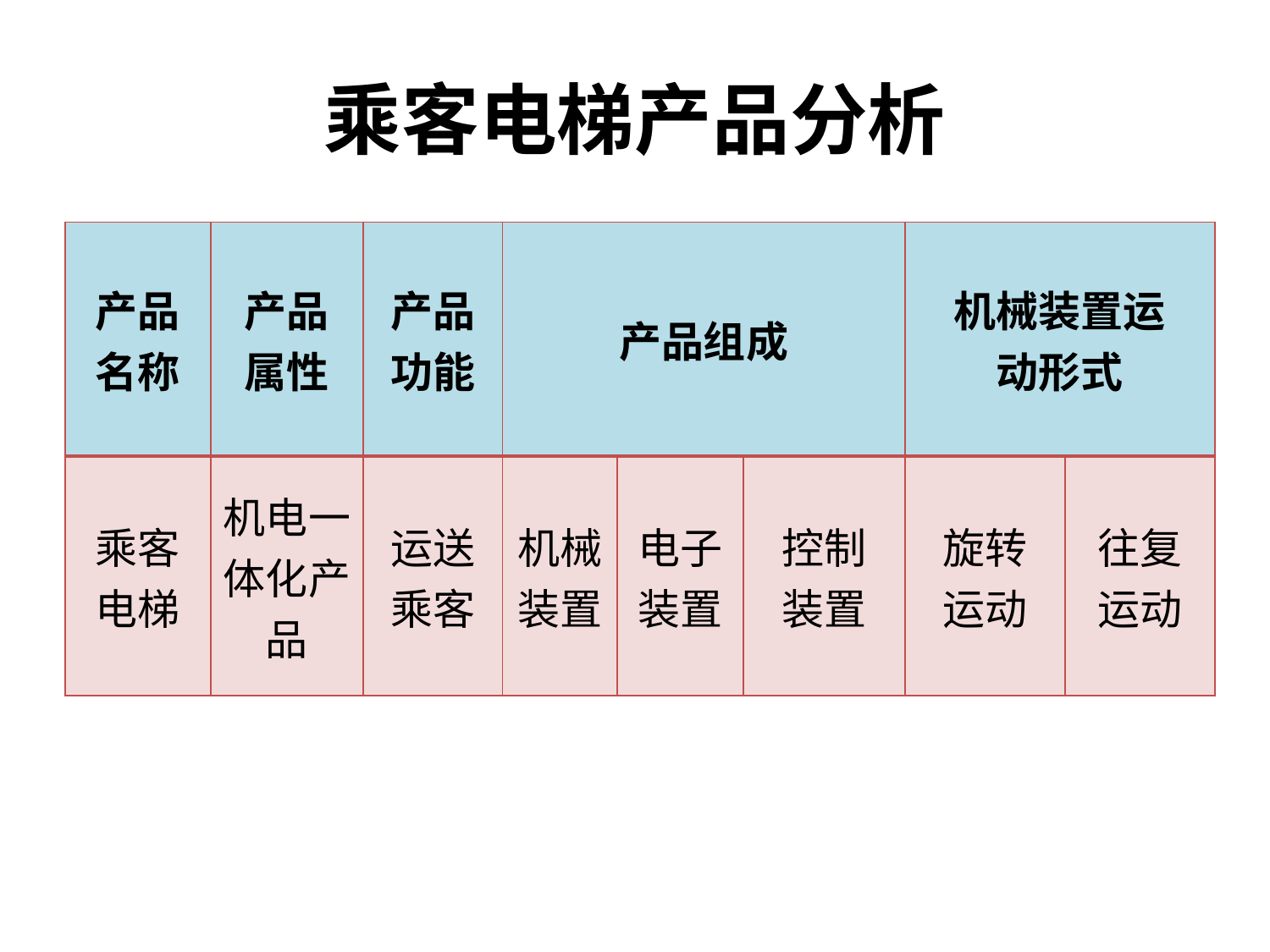

# 乘客电梯产品分析
| 产品 名称 | 产品 属性 | 产品 功能 | 产品组成 |  |  | 机械装置运 动形式 |  |
| --- | --- | --- | --- | --- | --- | --- | --- |
| 乘客电梯 | 机电一体化产品 | 运送乘客 | 机械 装置 | 电子 装置 | 控制 装置 | 旋转 运动 | 往复 运动 |